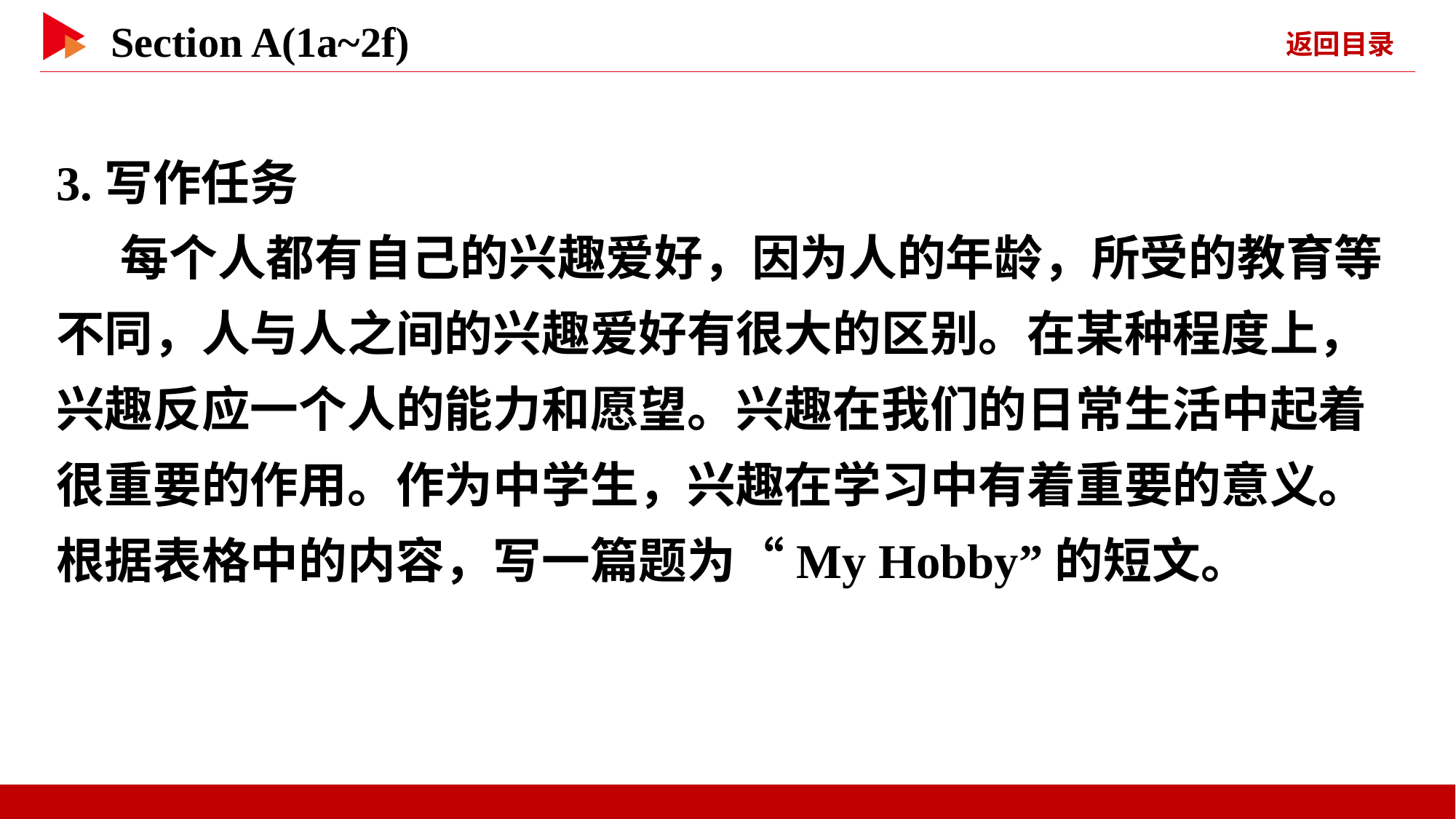

3.写作任务
每个人都有自己的兴趣爱好，因为人的年龄，所受的教育等不同，人与人之间的兴趣爱好有很大的区别。在某种程度上，兴趣反应一个人的能力和愿望。兴趣在我们的日常生活中起着很重要的作用。作为中学生，兴趣在学习中有着重要的意义。根据表格中的内容，写一篇题为“My Hobby”的短文。